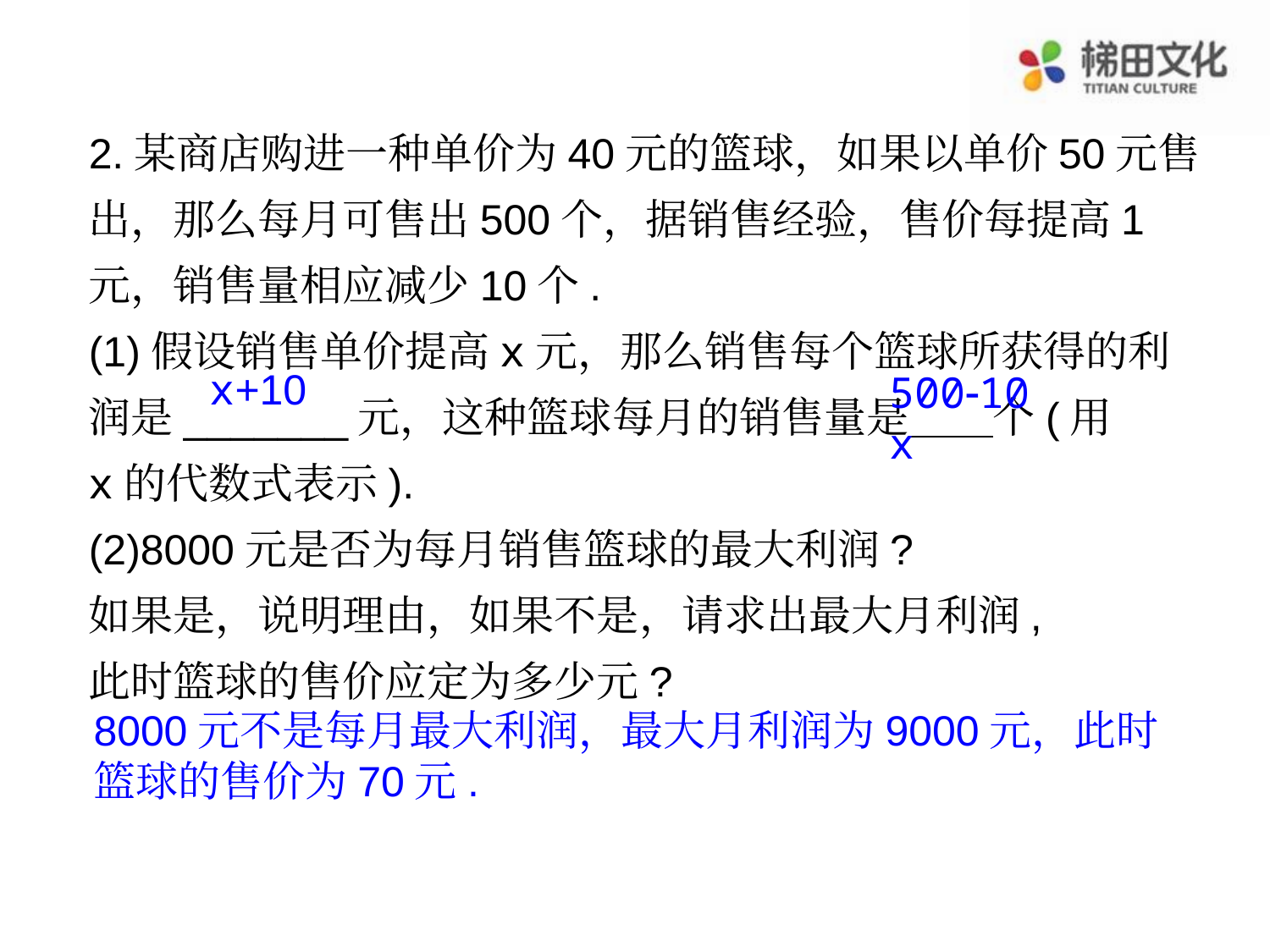

2.某商店购进一种单价为40元的篮球，如果以单价50元售
出，那么每月可售出500个，据销售经验，售价每提高1
元，销售量相应减少10个.
(1)假设销售单价提高x元，那么销售每个篮球所获得的利
润是_______元，这种篮球每月的销售量是        个(用
x的代数式表示).
(2)8000元是否为每月销售篮球的最大利润?
如果是，说明理由，如果不是，请求出最大月利润,
此时篮球的售价应定为多少元?
x+10
500−10x
8000元不是每月最大利润，最大月利润为9000元，此时篮球的售价为70元.